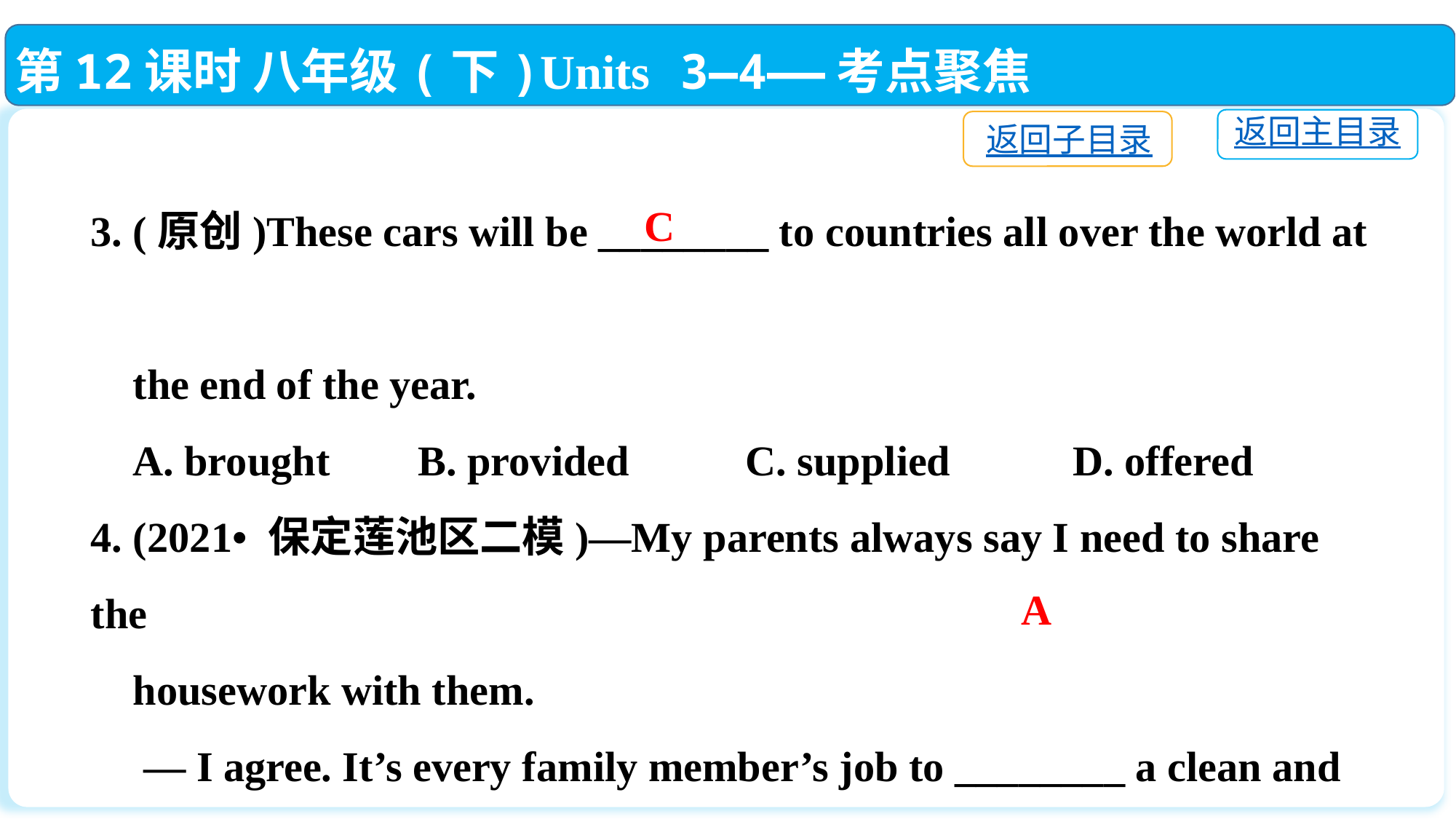

第12课时 八年级(下)Units 3—4——考点聚焦

返回主目录

返回子目录
3. (原创)These cars will be ________ to countries all over the world at
    the end of the year.
    A. brought	B. provided		C. supplied		D. offered
4. (2021• 保定莲池区二模)—My parents always say I need to share the
    housework with them.
     — I agree. It’s every family member’s job to ________ a clean and
    comfortable environment at home.
    A. provide	B. develop		C. raise		D. invent
C
A